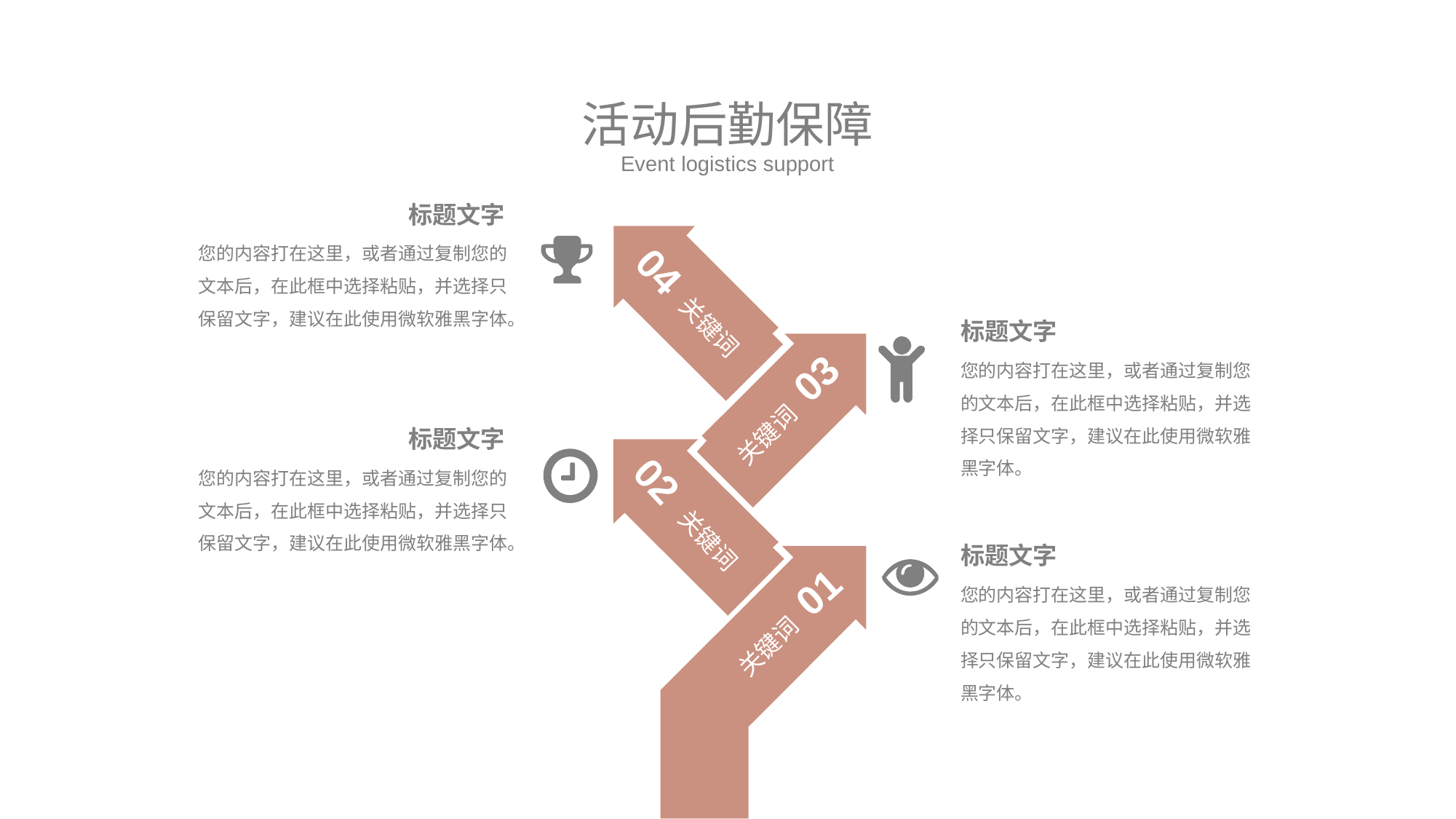

活动后勤保障
Event logistics support
标题文字

您的内容打在这里，或者通过复制您的文本后，在此框中选择粘贴，并选择只保留文字，建议在此使用微软雅黑字体。

04
关键词
标题文字

您的内容打在这里，或者通过复制您的文本后，在此框中选择粘贴，并选择只保留文字，建议在此使用微软雅黑字体。
03
关键词
标题文字

您的内容打在这里，或者通过复制您的文本后，在此框中选择粘贴，并选择只保留文字，建议在此使用微软雅黑字体。
02
关键词
标题文字

01
您的内容打在这里，或者通过复制您的文本后，在此框中选择粘贴，并选择只保留文字，建议在此使用微软雅黑字体。
关键词